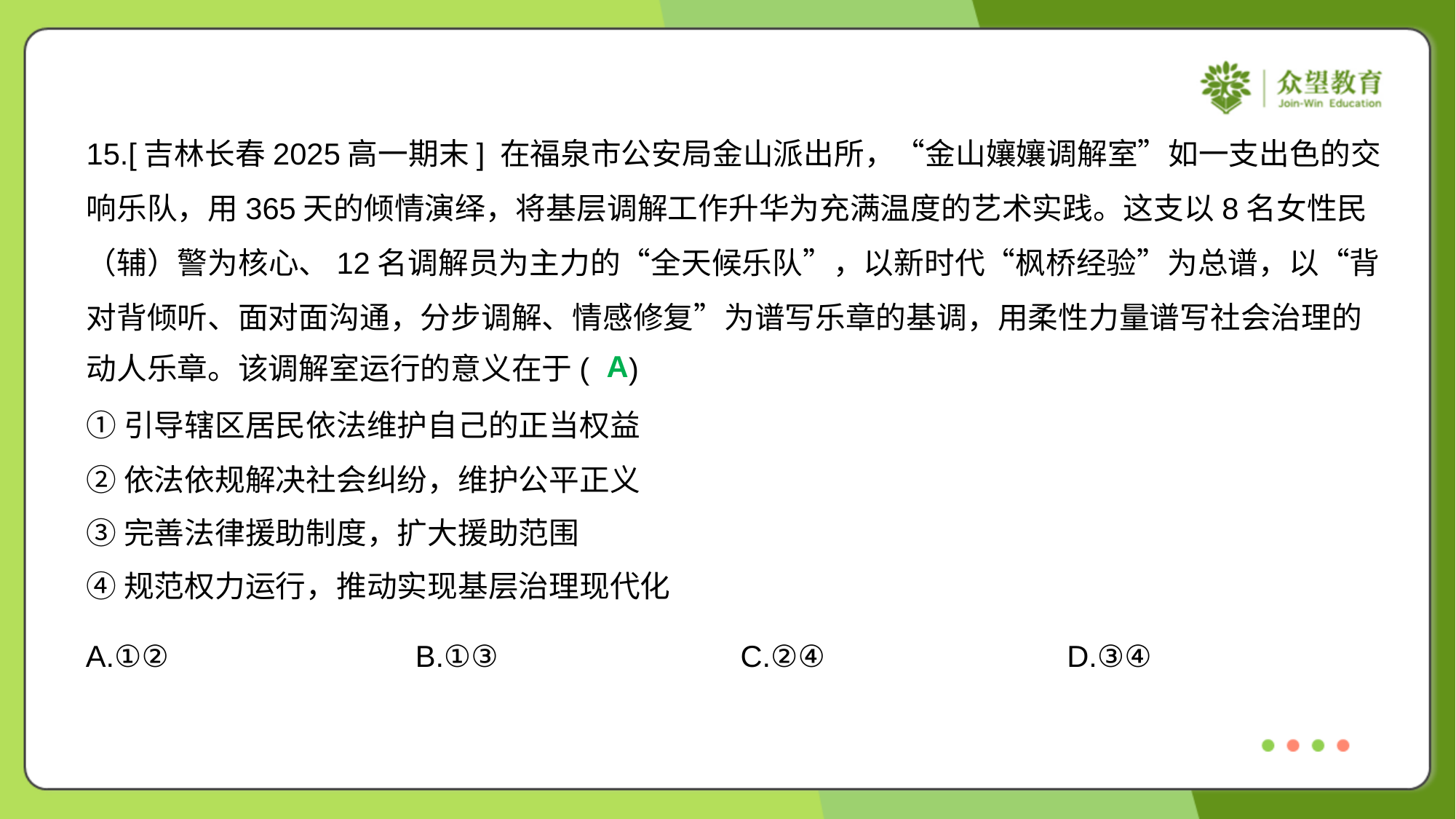

15.[吉林长春2025高一期末] 在福泉市公安局金山派出所，“金山孃孃调解室”如一支出色的交
响乐队，用365天的倾情演绎，将基层调解工作升华为充满温度的艺术实践。这支以8名女性民
（辅）警为核心、12名调解员为主力的“全天候乐队”，以新时代“枫桥经验”为总谱，以“背
对背倾听、面对面沟通，分步调解、情感修复”为谱写乐章的基调，用柔性力量谱写社会治理的
动人乐章。该调解室运行的意义在于(     )
A
①引导辖区居民依法维护自己的正当权益
②依法依规解决社会纠纷，维护公平正义
③完善法律援助制度，扩大援助范围
④规范权力运行，推动实现基层治理现代化
A.①②	B.①③	C.②④	D.③④